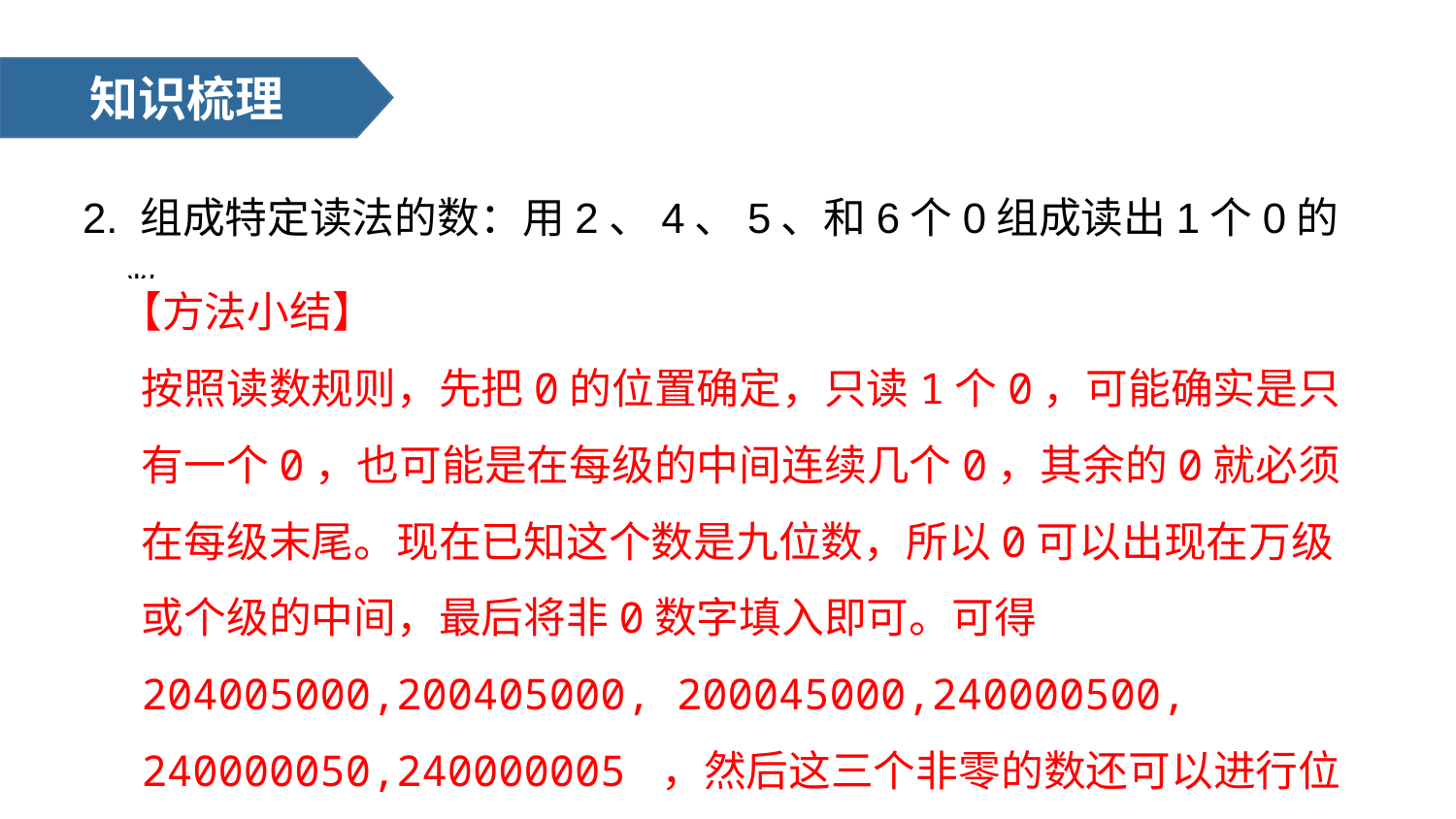

知识梳理
2. 组成特定读法的数：用2、4、5、和6个0组成读出1个0的数。
【方法小结】
按照读数规则，先把0的位置确定，只读1个0，可能确实是只有一个0，也可能是在每级的中间连续几个0，其余的0就必须在每级末尾。现在已知这个数是九位数，所以0可以出现在万级或个级的中间，最后将非0数字填入即可。可得204005000,200405000, 200045000,240000500, 240000050,240000005 ，然后这三个非零的数还可以进行位置的调换，因此答案很多。